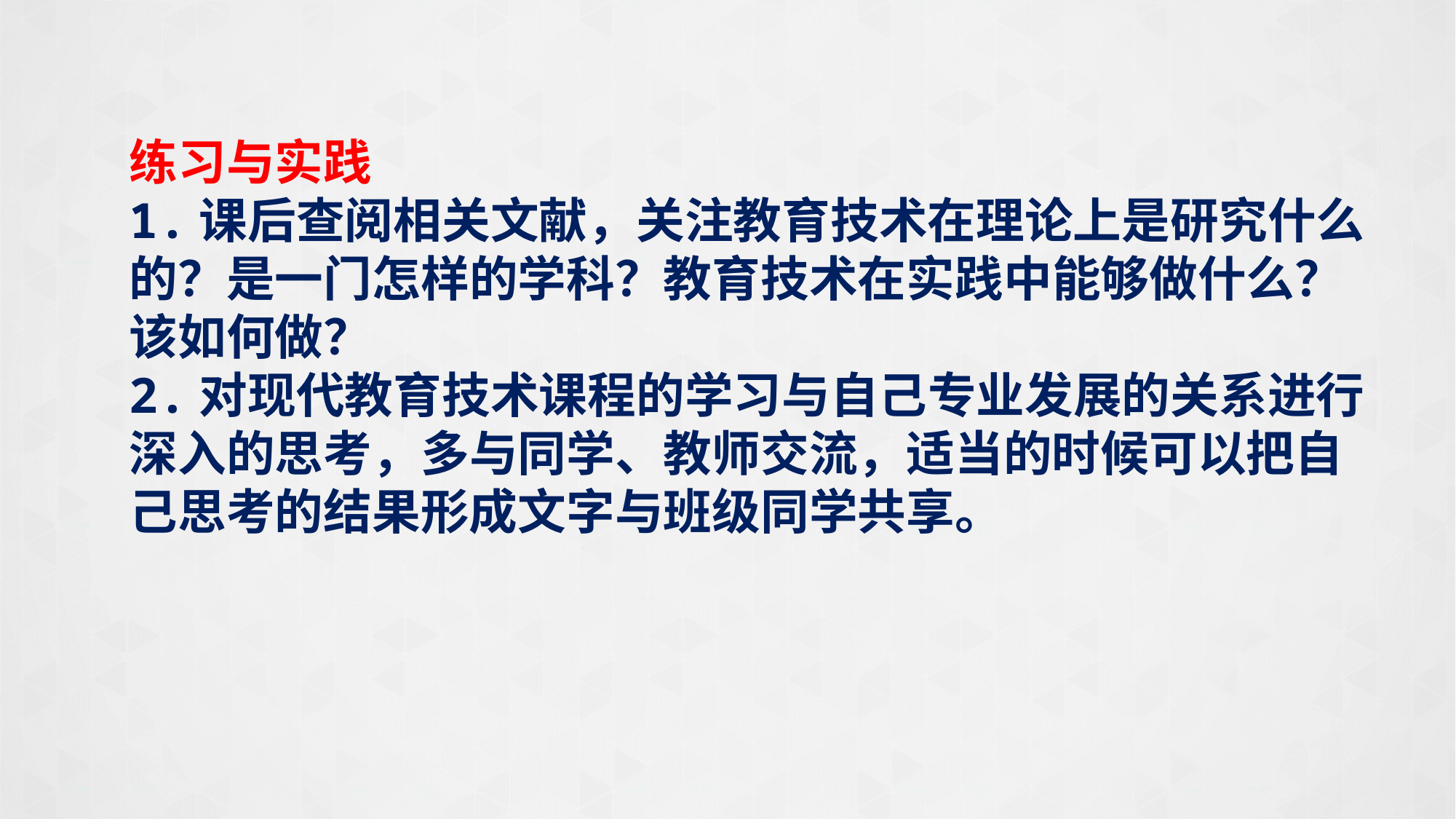

练习与实践
1.课后查阅相关文献，关注教育技术在理论上是研究什么的？是一门怎样的学科？教育技术在实践中能够做什么？该如何做？
2.对现代教育技术课程的学习与自己专业发展的关系进行深入的思考，多与同学、教师交流，适当的时候可以把自己思考的结果形成文字与班级同学共享。